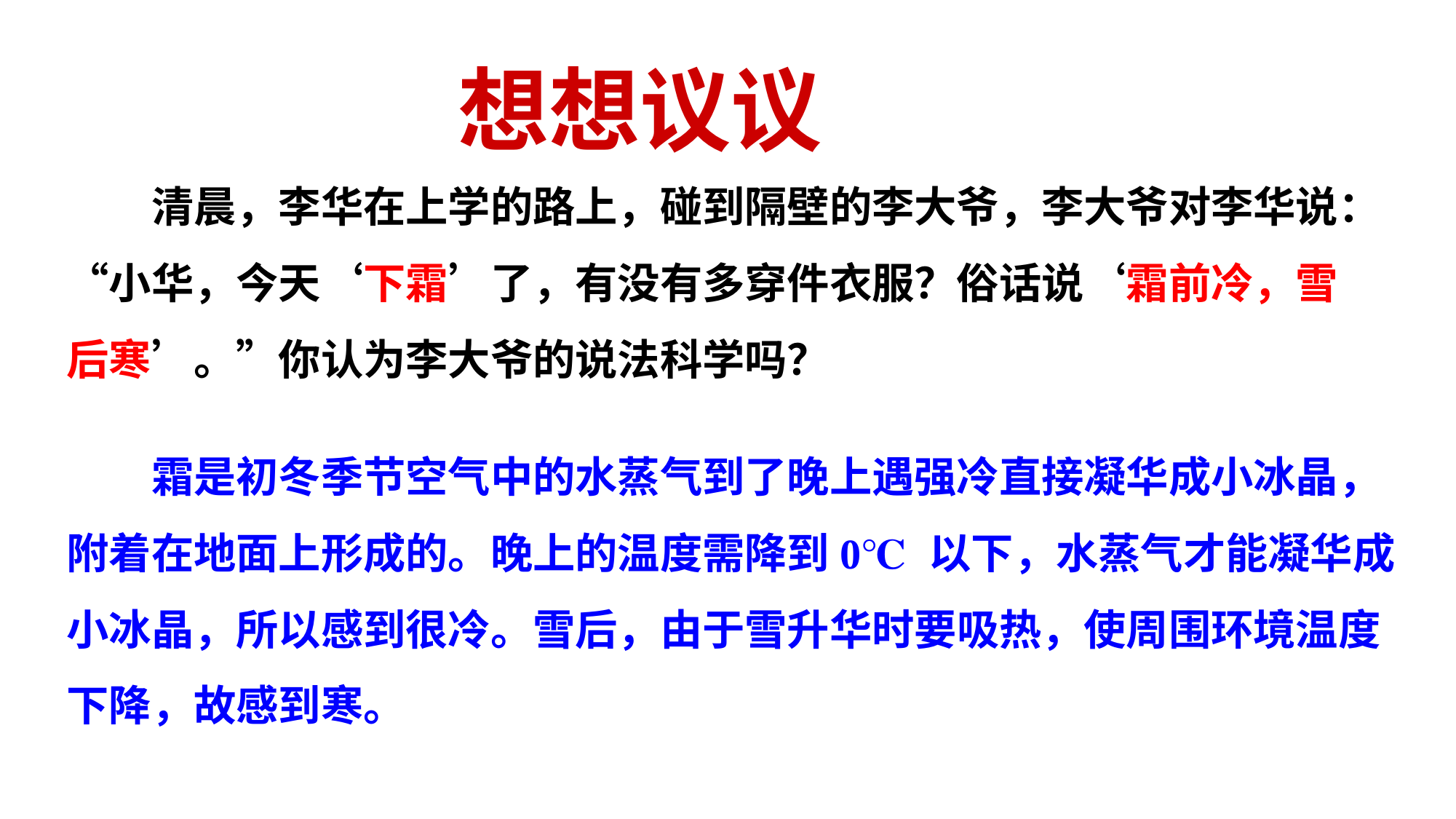

想想议议
　　清晨，李华在上学的路上，碰到隔壁的李大爷，李大爷对李华说：“小华，今天‘下霜’了，有没有多穿件衣服？俗话说‘霜前冷，雪后寒’。”你认为李大爷的说法科学吗？
　　霜是初冬季节空气中的水蒸气到了晚上遇强冷直接凝华成小冰晶，附着在地面上形成的。晚上的温度需降到0℃ 以下，水蒸气才能凝华成小冰晶，所以感到很冷。雪后，由于雪升华时要吸热，使周围环境温度下降，故感到寒。